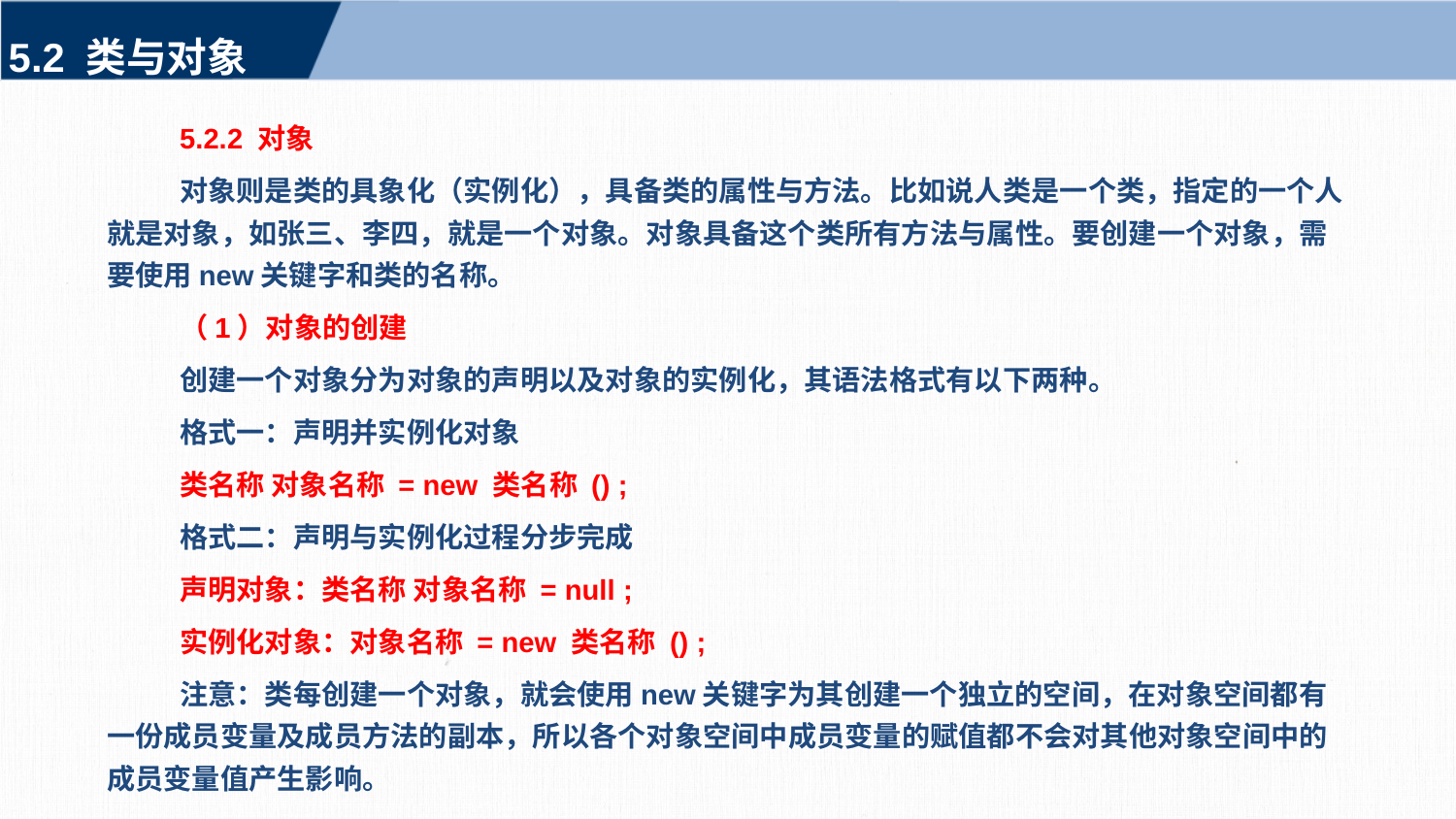

5.2 类与对象

5.2.2 对象
对象则是类的具象化（实例化），具备类的属性与方法。比如说人类是一个类，指定的一个人就是对象，如张三、李四，就是一个对象。对象具备这个类所有方法与属性。要创建一个对象，需要使用new关键字和类的名称。
（1）对象的创建
创建一个对象分为对象的声明以及对象的实例化，其语法格式有以下两种。
格式一：声明并实例化对象
类名称 对象名称 = new 类名称 () ;
格式二：声明与实例化过程分步完成
声明对象：类名称 对象名称 = null ;
实例化对象：对象名称 = new 类名称 () ;
注意：类每创建一个对象，就会使用new关键字为其创建一个独立的空间，在对象空间都有一份成员变量及成员方法的副本，所以各个对象空间中成员变量的赋值都不会对其他对象空间中的成员变量值产生影响。